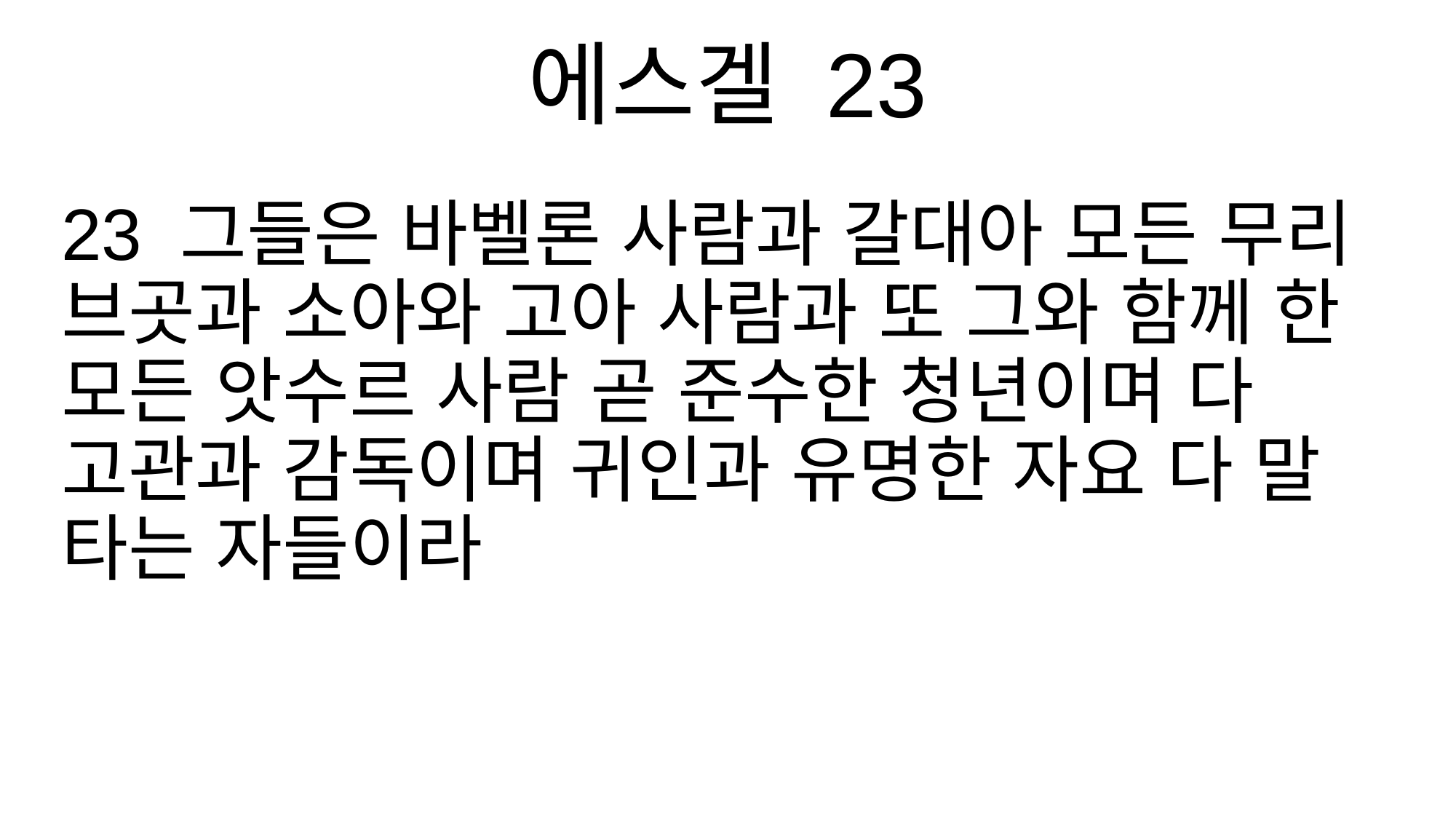

에스겔 23
23 그들은 바벨론 사람과 갈대아 모든 무리 브곳과 소아와 고아 사람과 또 그와 함께 한 모든 앗수르 사람 곧 준수한 청년이며 다 고관과 감독이며 귀인과 유명한 자요 다 말 타는 자들이라